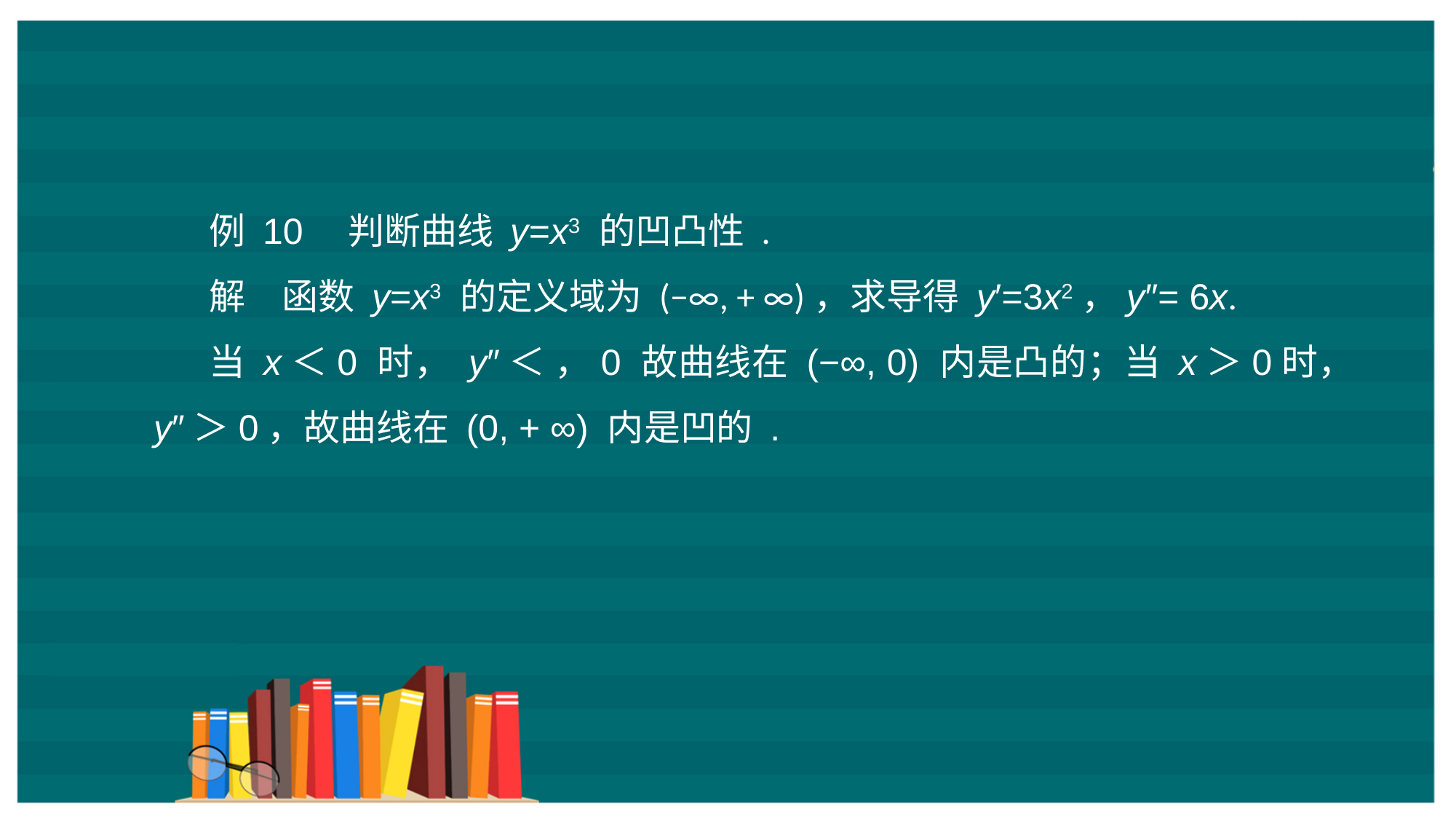

例 10　判断曲线 y=x3 的凹凸性 .
解　函数 y=x3 的定义域为 (−∞, + ∞)，求导得 y′=3x2，y″= 6x.
当 x＜0 时， y″＜ ，0 故曲线在 (−∞, 0) 内是凸的；当 x＞0时， y″＞0，故曲线在 (0, + ∞) 内是凹的 .